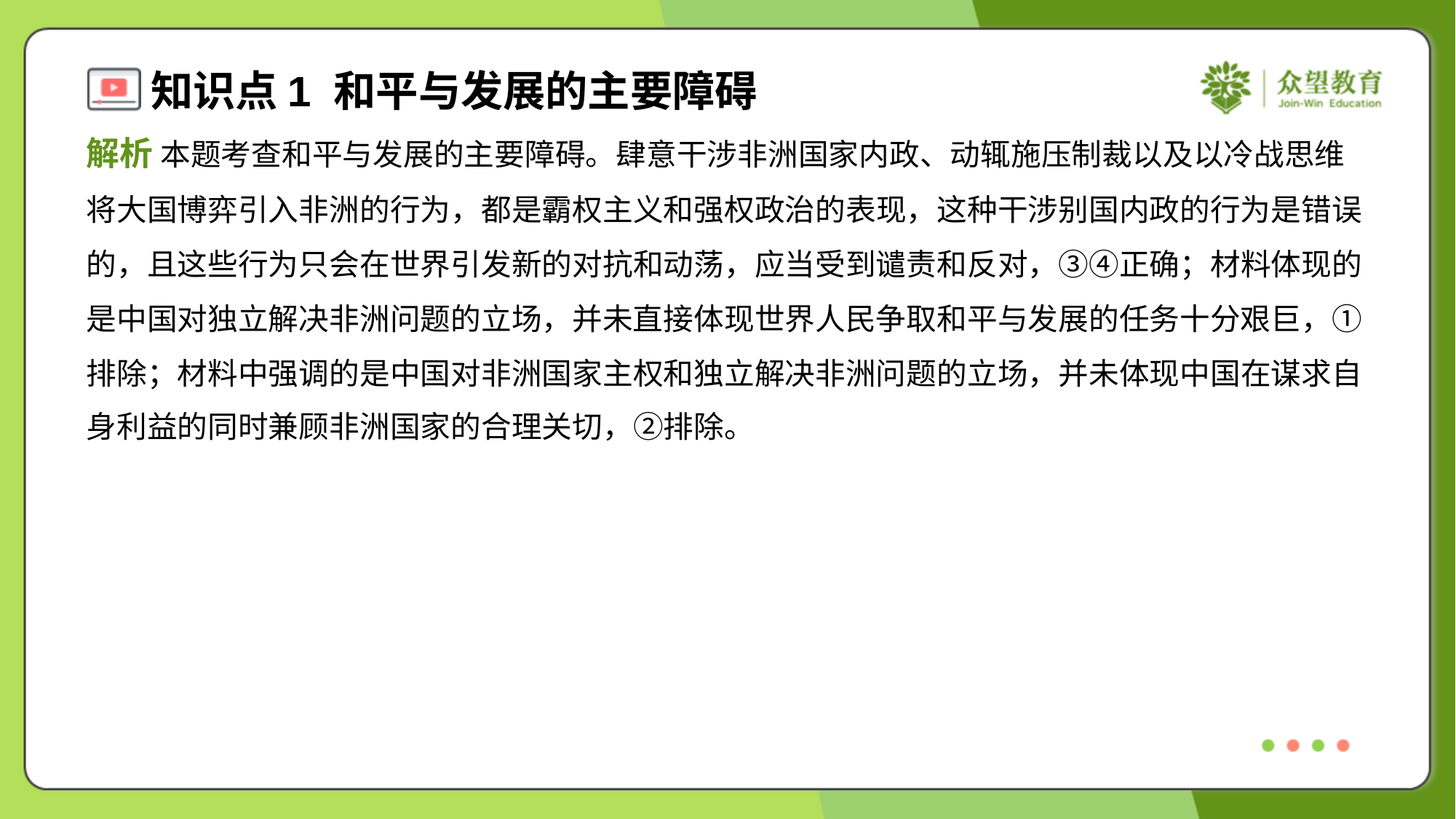

解析 本题考查和平与发展的主要障碍。肆意干涉非洲国家内政、动辄施压制裁以及以冷战思维
将大国博弈引入非洲的行为，都是霸权主义和强权政治的表现，这种干涉别国内政的行为是错误
的，且这些行为只会在世界引发新的对抗和动荡，应当受到谴责和反对，③④正确；材料体现的
是中国对独立解决非洲问题的立场，并未直接体现世界人民争取和平与发展的任务十分艰巨，①
排除；材料中强调的是中国对非洲国家主权和独立解决非洲问题的立场，并未体现中国在谋求自
身利益的同时兼顾非洲国家的合理关切，②排除。